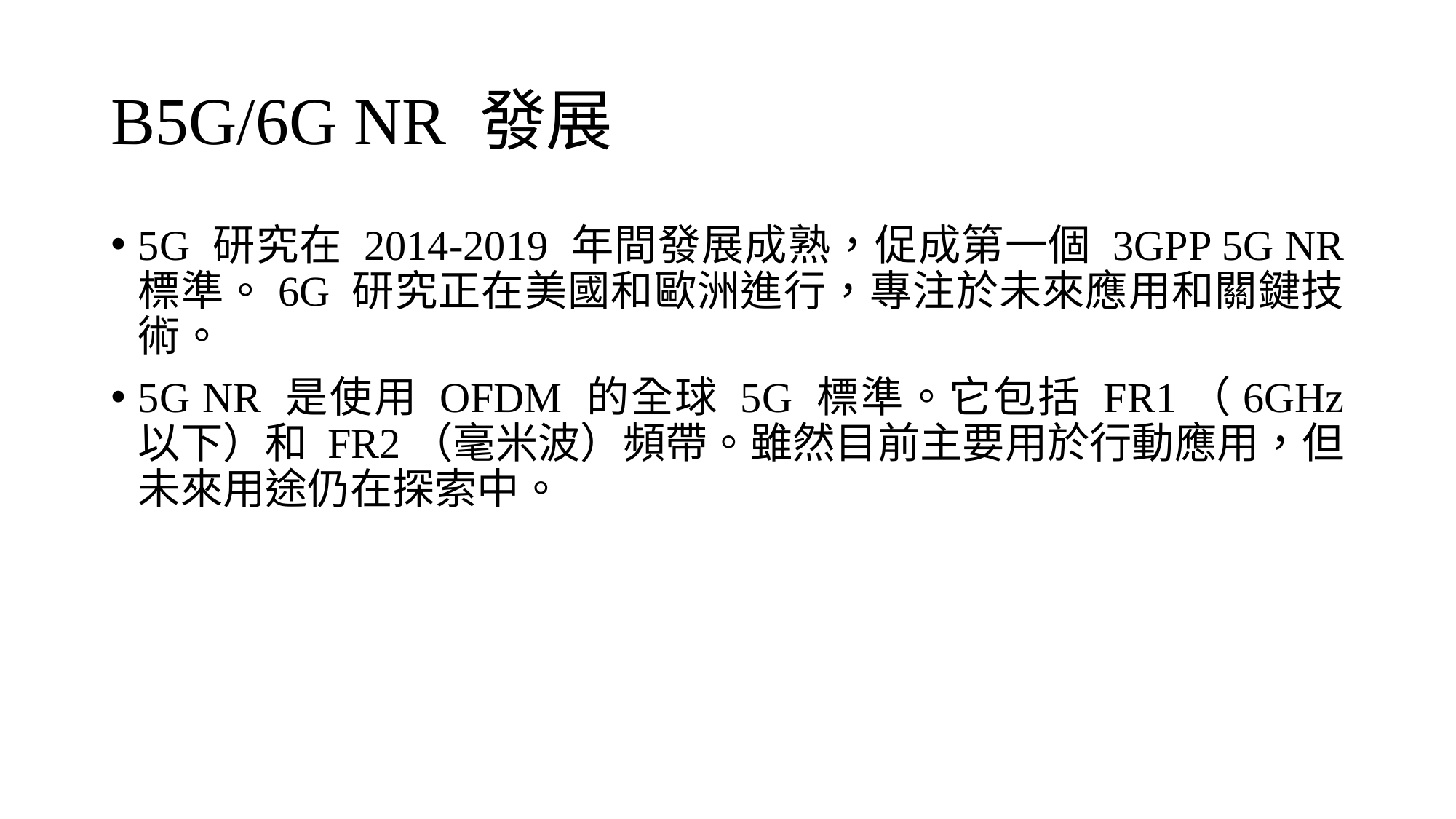

# B5G/6G NR 發展
5G 研究在 2014-2019 年間發展成熟，促成第一個 3GPP 5G NR 標準。6G 研究正在美國和歐洲進行，專注於未來應用和關鍵技術。
5G NR 是使用 OFDM 的全球 5G 標準。它包括 FR1（6GHz 以下）和 FR2（毫米波）頻帶。雖然目前主要用於行動應用，但未來用途仍在探索中。